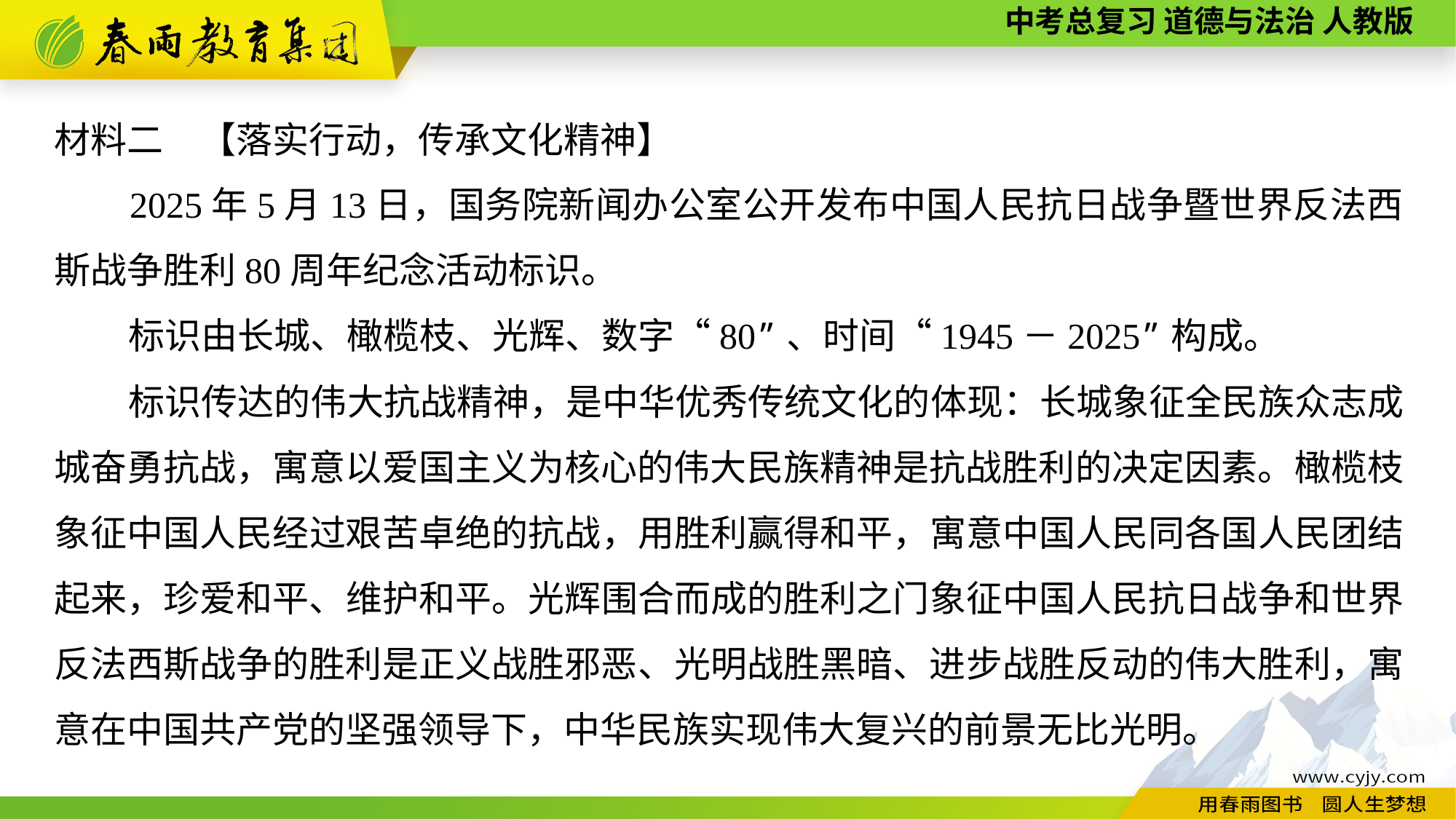

材料二　【落实行动，传承文化精神】
        2025年5月13日，国务院新闻办公室公开发布中国人民抗日战争暨世界反法西斯战争胜利80周年纪念活动标识。
        标识由长城、橄榄枝、光辉、数字“80”、时间“1945－2025”构成。
        标识传达的伟大抗战精神，是中华优秀传统文化的体现：长城象征全民族众志成城奋勇抗战，寓意以爱国主义为核心的伟大民族精神是抗战胜利的决定因素。橄榄枝象征中国人民经过艰苦卓绝的抗战，用胜利赢得和平，寓意中国人民同各国人民团结起来，珍爱和平、维护和平。光辉围合而成的胜利之门象征中国人民抗日战争和世界反法西斯战争的胜利是正义战胜邪恶、光明战胜黑暗、进步战胜反动的伟大胜利，寓意在中国共产党的坚强领导下，中华民族实现伟大复兴的前景无比光明。